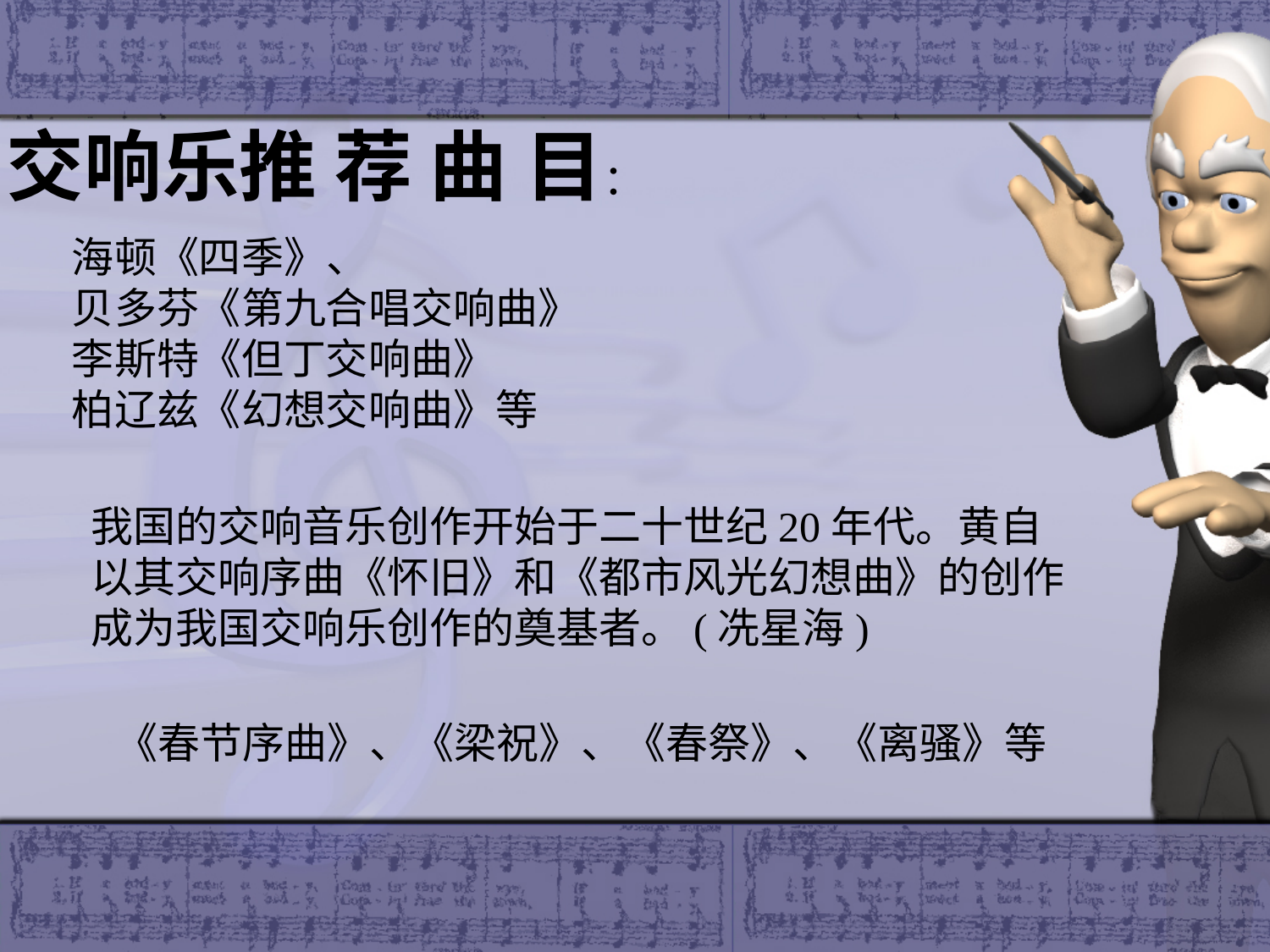

交响乐推 荐 曲 目：

海顿《四季》、
贝多芬《第九合唱交响曲》
李斯特《但丁交响曲》
柏辽兹《幻想交响曲》等
我国的交响音乐创作开始于二十世纪20年代。黄自
以其交响序曲《怀旧》和《都市风光幻想曲》的创作
成为我国交响乐创作的奠基者。(冼星海)
《春节序曲》、《梁祝》、《春祭》、《离骚》等